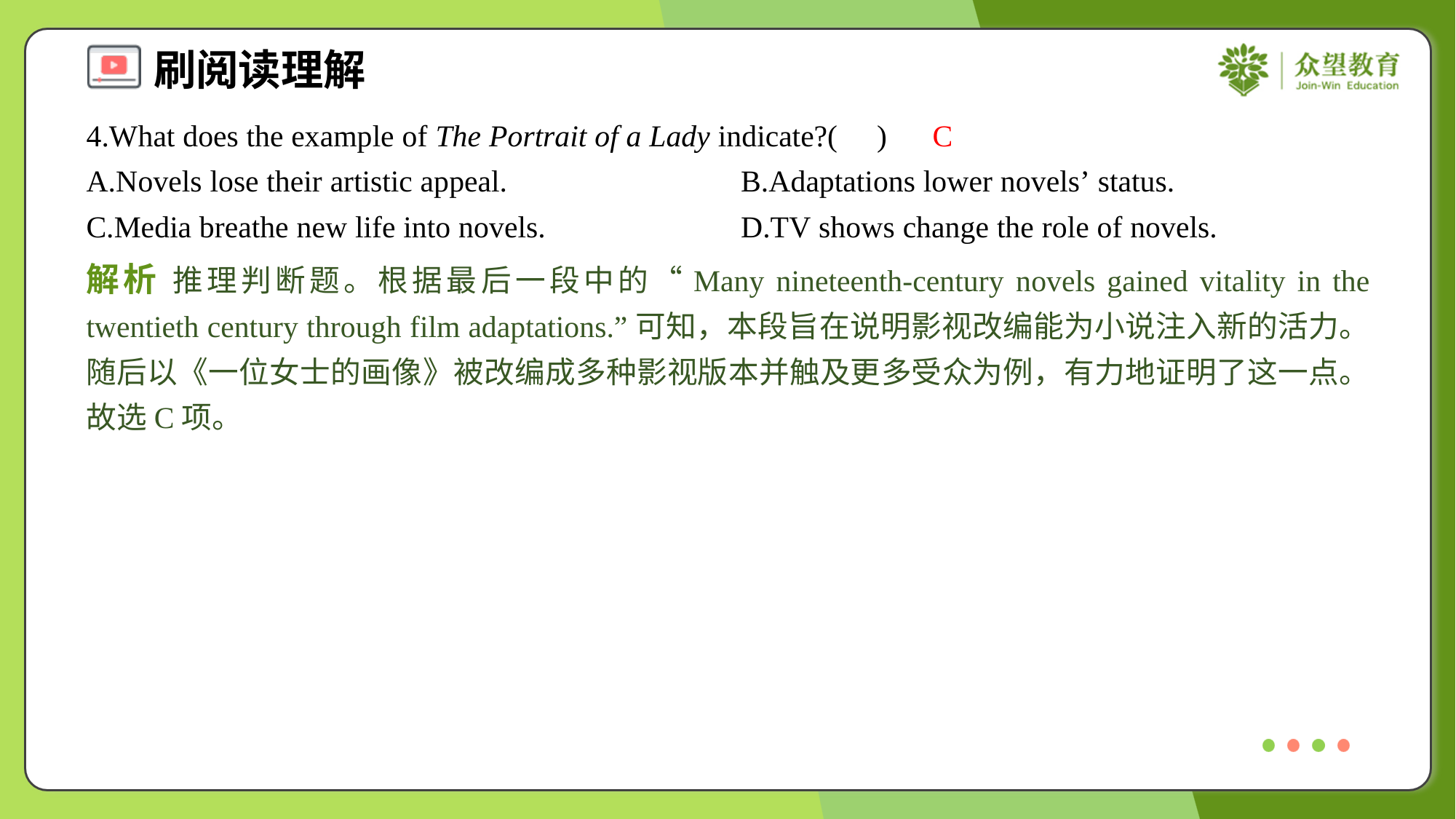

4.What does the example of The Portrait of a Lady indicate?(     )
C
A.Novels lose their artistic appeal.	B.Adaptations lower novels’ status.
C.Media breathe new life into novels.	D.TV shows change the role of novels.
解析 推理判断题。根据最后一段中的“Many nineteenth-century novels gained vitality in the twentieth century through film adaptations.”可知，本段旨在说明影视改编能为小说注入新的活力。随后以《一位女士的画像》被改编成多种影视版本并触及更多受众为例，有力地证明了这一点。故选C项。